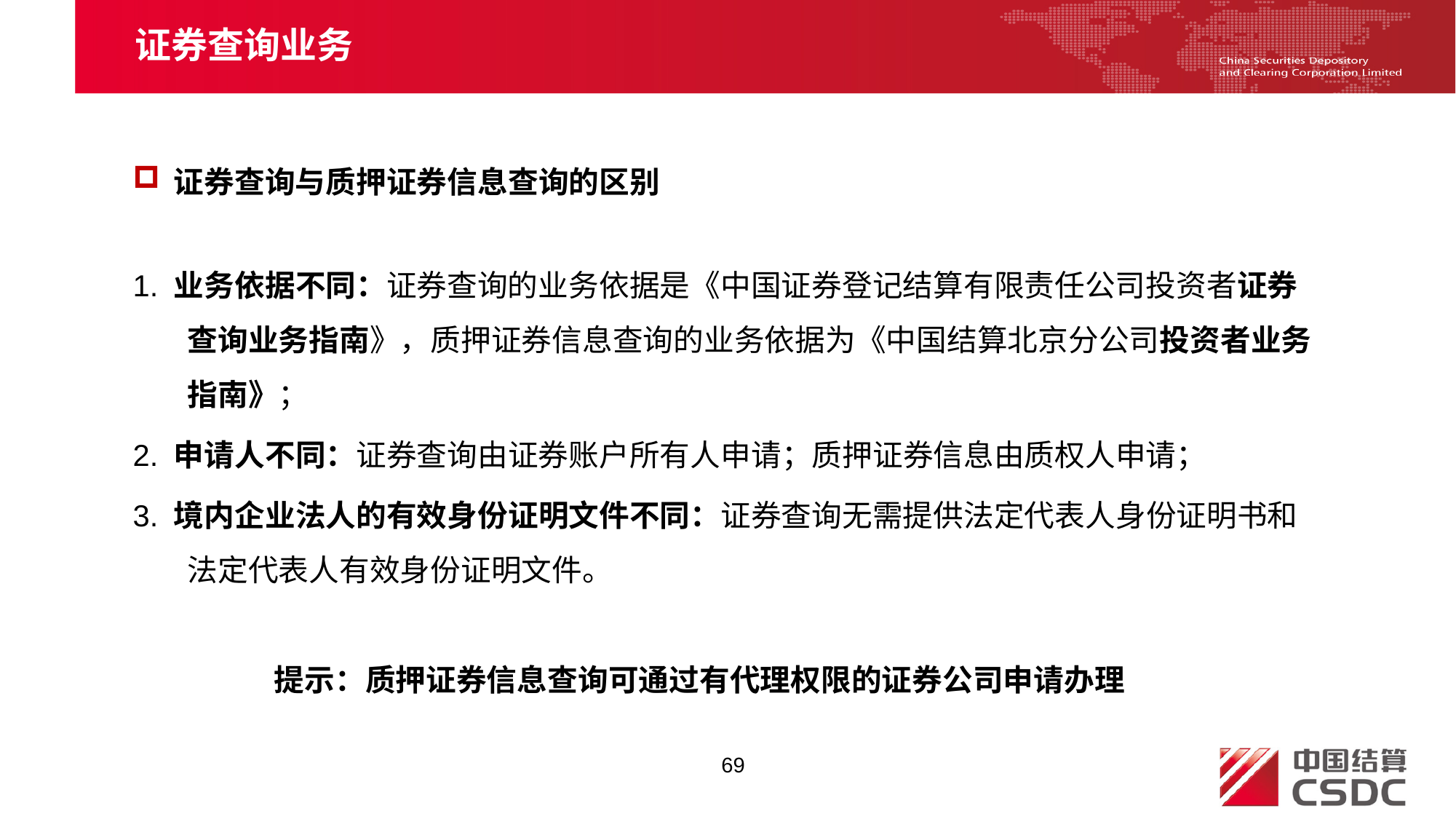

证券查询业务

证券查询与质押证券信息查询的区别

1. 业务依据不同：证券查询的业务依据是《中国证券登记结算有限责任公司投资者证券查询业务指南》，质押证券信息查询的业务依据为《中国结算北京分公司投资者业务指南》；
2. 申请人不同：证券查询由证券账户所有人申请；质押证券信息由质权人申请；
3. 境内企业法人的有效身份证明文件不同：证券查询无需提供法定代表人身份证明书和法定代表人有效身份证明文件。
提示：质押证券信息查询可通过有代理权限的证券公司申请办理
69